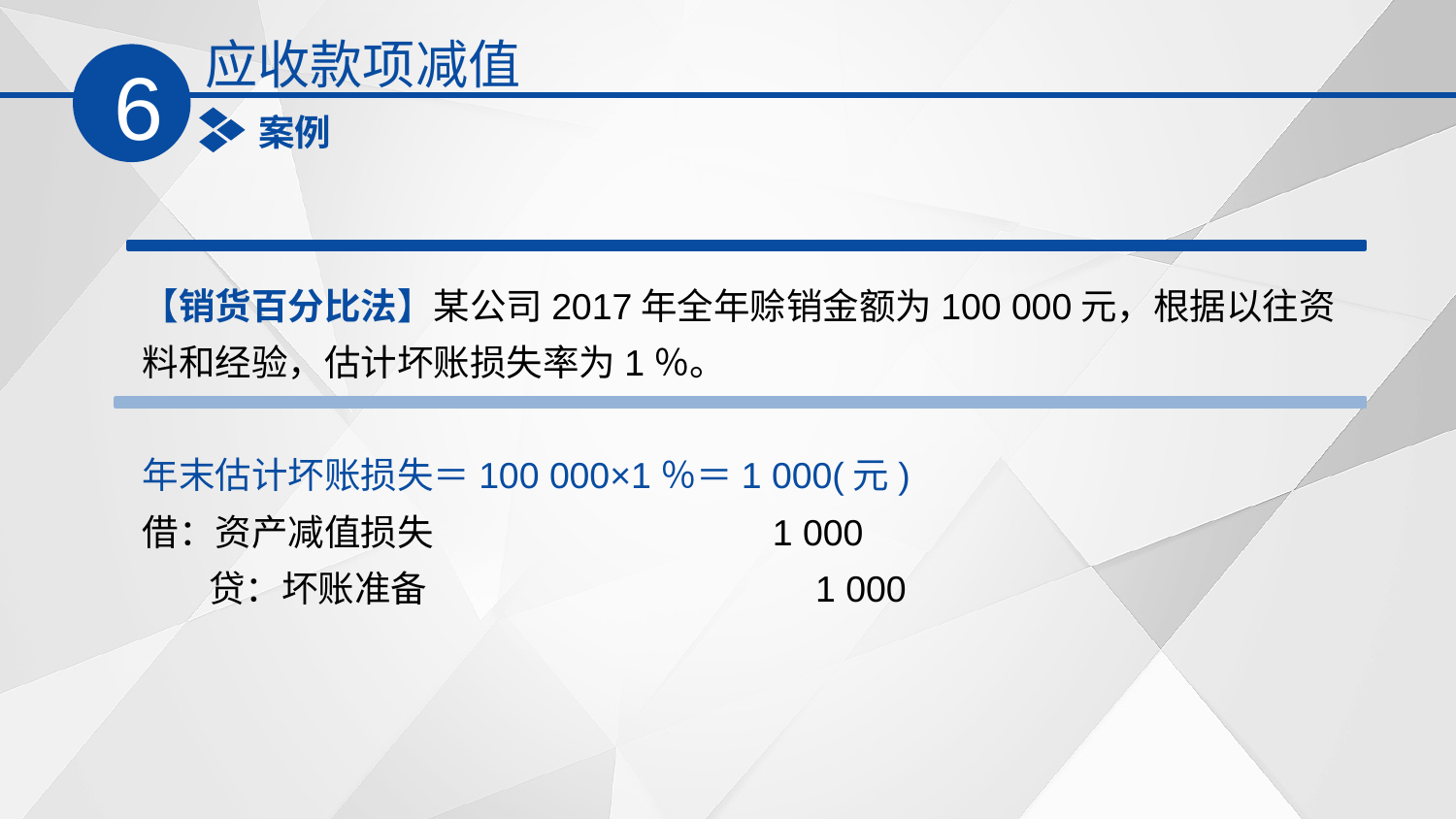

应收款项减值
6

案例

【销货百分比法】某公司2017年全年赊销金额为100 000元，根据以往资料和经验，估计坏账损失率为1％。

年末估计坏账损失＝100 000×1％＝1 000(元)
借：资产减值损失                                        1 000
       贷：坏账准备                                              1 000